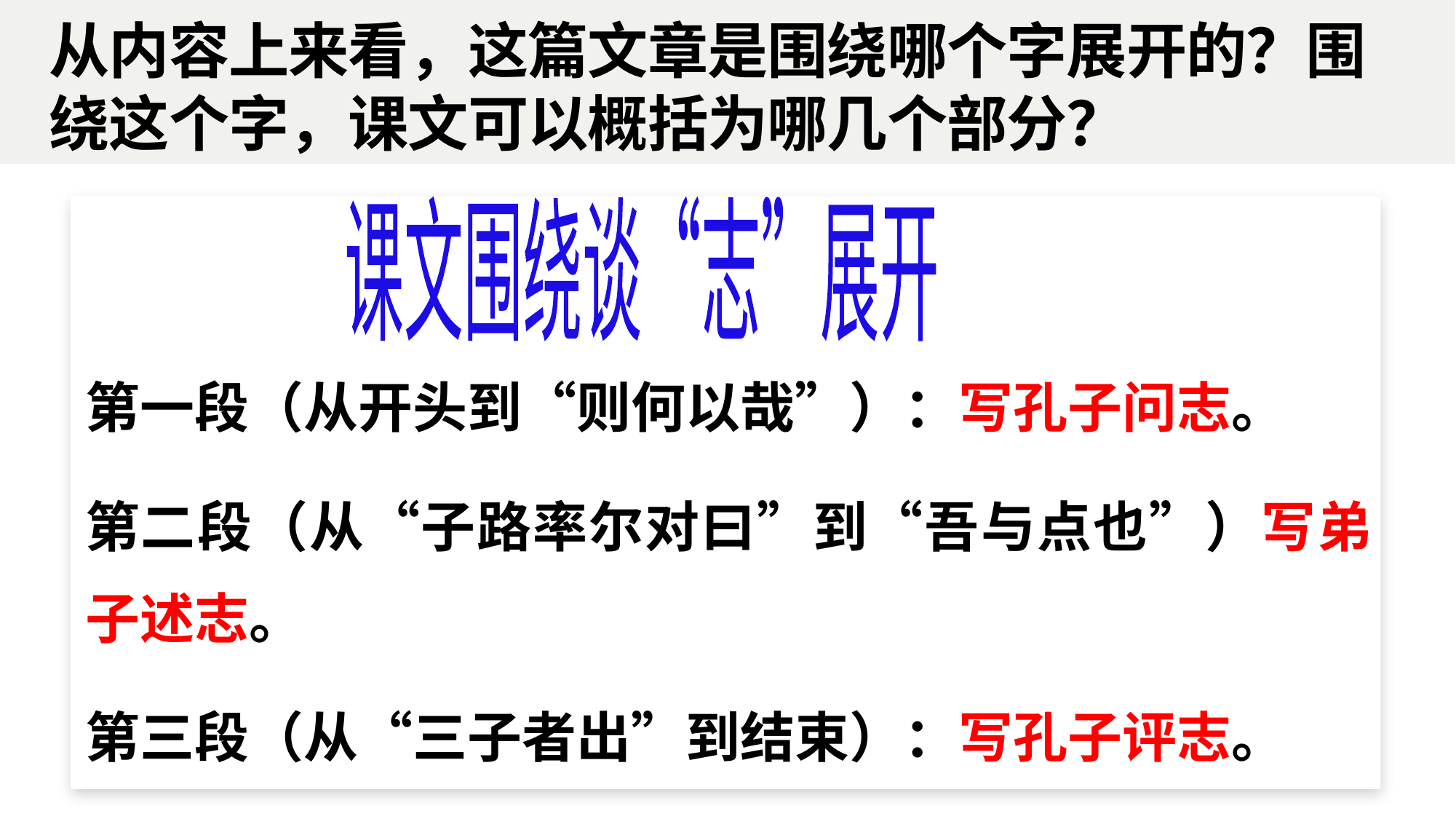

从内容上来看，这篇文章是围绕哪个字展开的？围绕这个字，课文可以概括为哪几个部分？
课文围绕谈“志”展开

第一段（从开头到“则何以哉”）：写孔子问志。
第二段（从“子路率尔对曰”到“吾与点也”）写弟子述志。
第三段（从“三子者出”到结束）：写孔子评志。